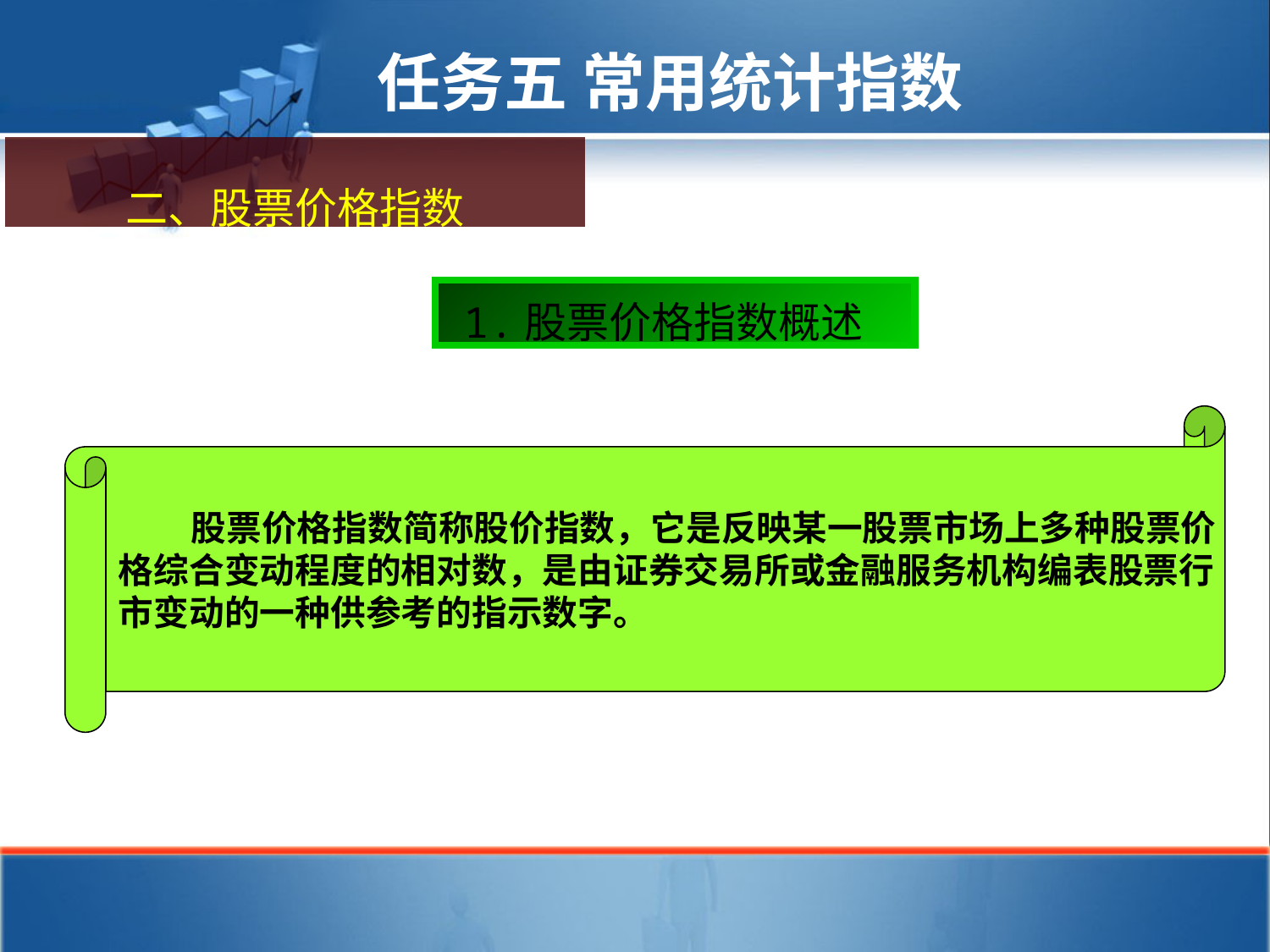

任务五 常用统计指数

二、股票价格指数
1.股票价格指数概述

        股票价格指数简称股价指数，它是反映某一股票市场上多种股票价
格综合变动程度的相对数，是由证券交易所或金融服务机构编表股票行
市变动的一种供参考的指示数字。